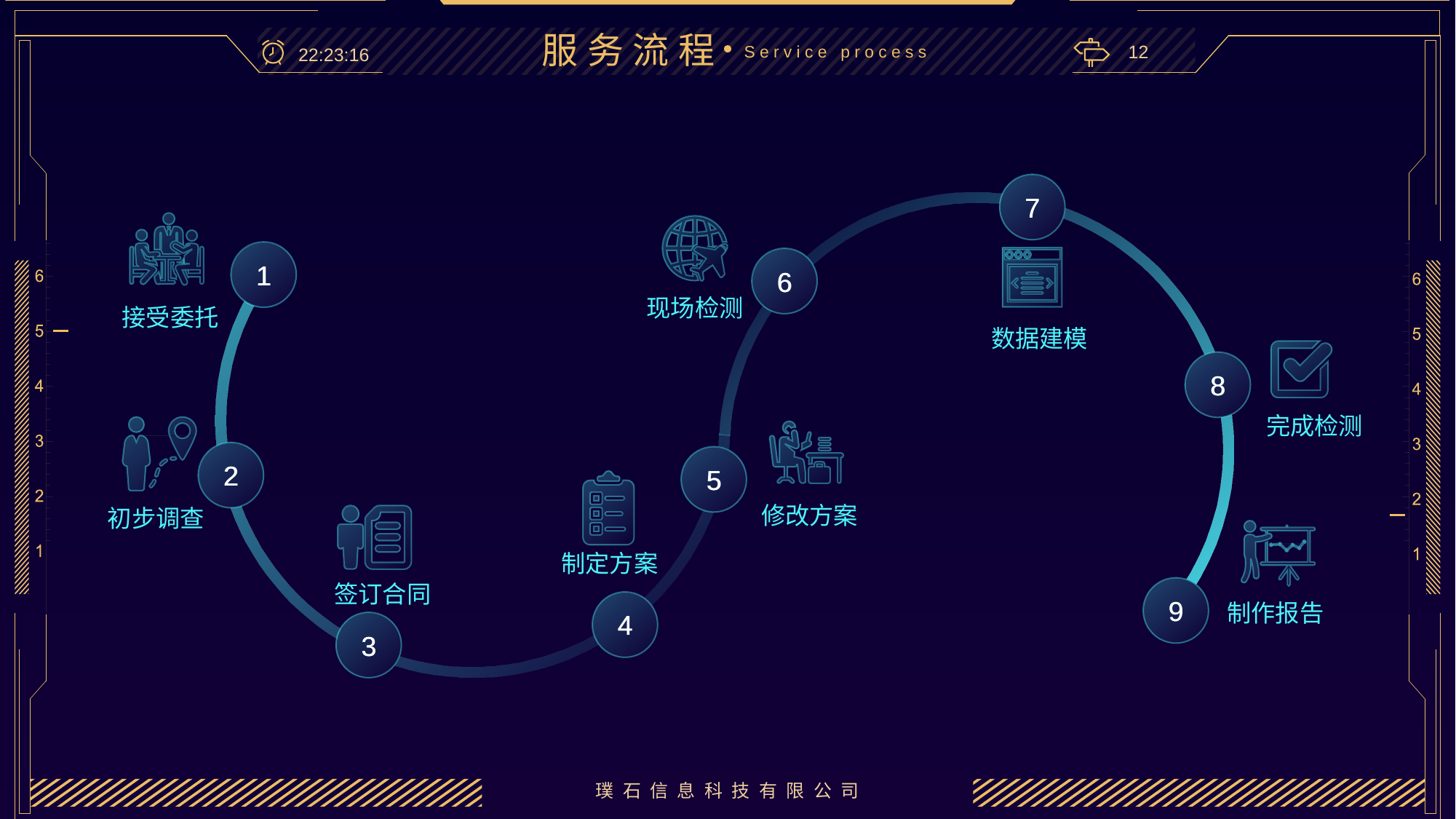

服务流程
12
22:23:16
Service process

7
7

1
1

6
6
现场检测
接受委托
数据建模

8
8
完成检测

2
2
5
5

修改方案
初步调查

制定方案
签订合同
9
9
4
4
制作报告
3
3
璞石信息科技有限公司